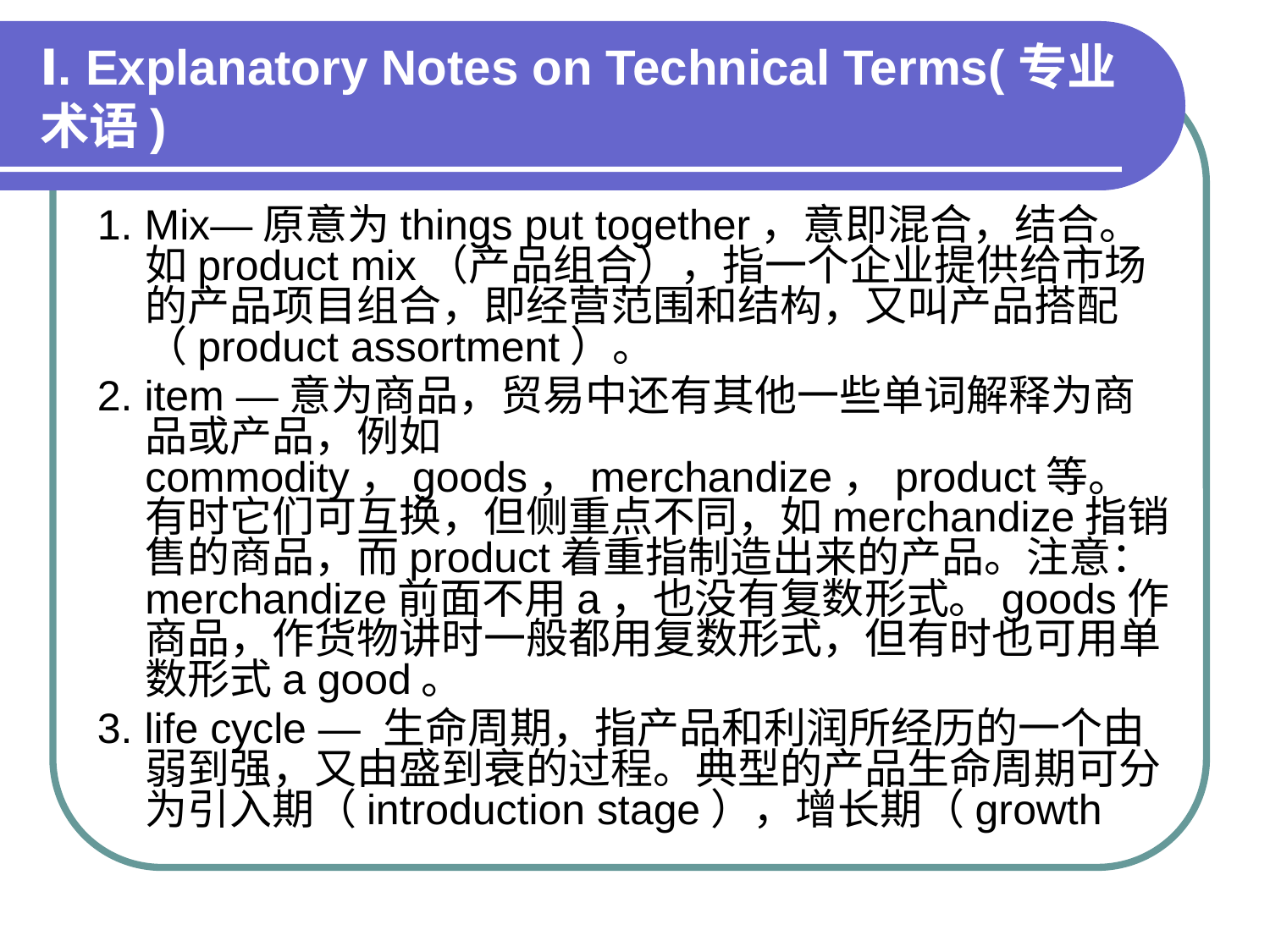

# Ⅰ. Explanatory Notes on Technical Terms(专业术语)
1. Mix—原意为things put together，意即混合，结合。如product mix（产品组合），指一个企业提供给市场的产品项目组合，即经营范围和结构，又叫产品搭配（product assortment）。
2. item —意为商品，贸易中还有其他一些单词解释为商品或产品，例如commodity，goods，merchandize，product等。有时它们可互换，但侧重点不同，如merchandize指销售的商品，而product着重指制造出来的产品。注意：merchandize前面不用a，也没有复数形式。goods作商品，作货物讲时一般都用复数形式，但有时也可用单数形式a good。
3. life cycle — 生命周期，指产品和利润所经历的一个由弱到强，又由盛到衰的过程。典型的产品生命周期可分为引入期（introduction stage），增长期（growth